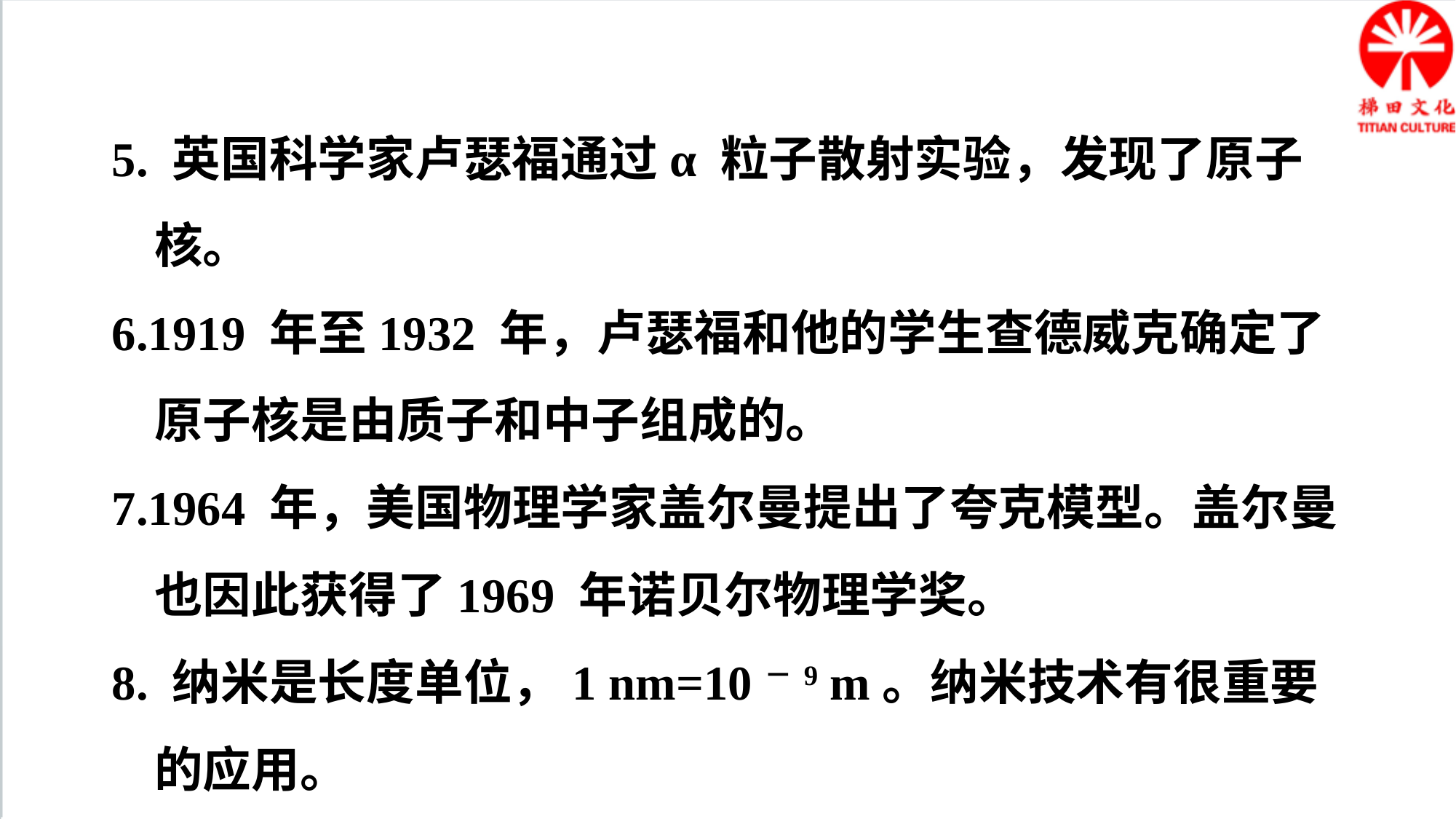

5. 英国科学家卢瑟福通过α 粒子散射实验，发现了原子核。
6.1919 年至1932 年，卢瑟福和他的学生查德威克确定了原子核是由质子和中子组成的。
7.1964 年，美国物理学家盖尔曼提出了夸克模型。盖尔曼也因此获得了1969 年诺贝尔物理学奖。
8. 纳米是长度单位，1 nm=10－9 m。纳米技术有很重要的应用。